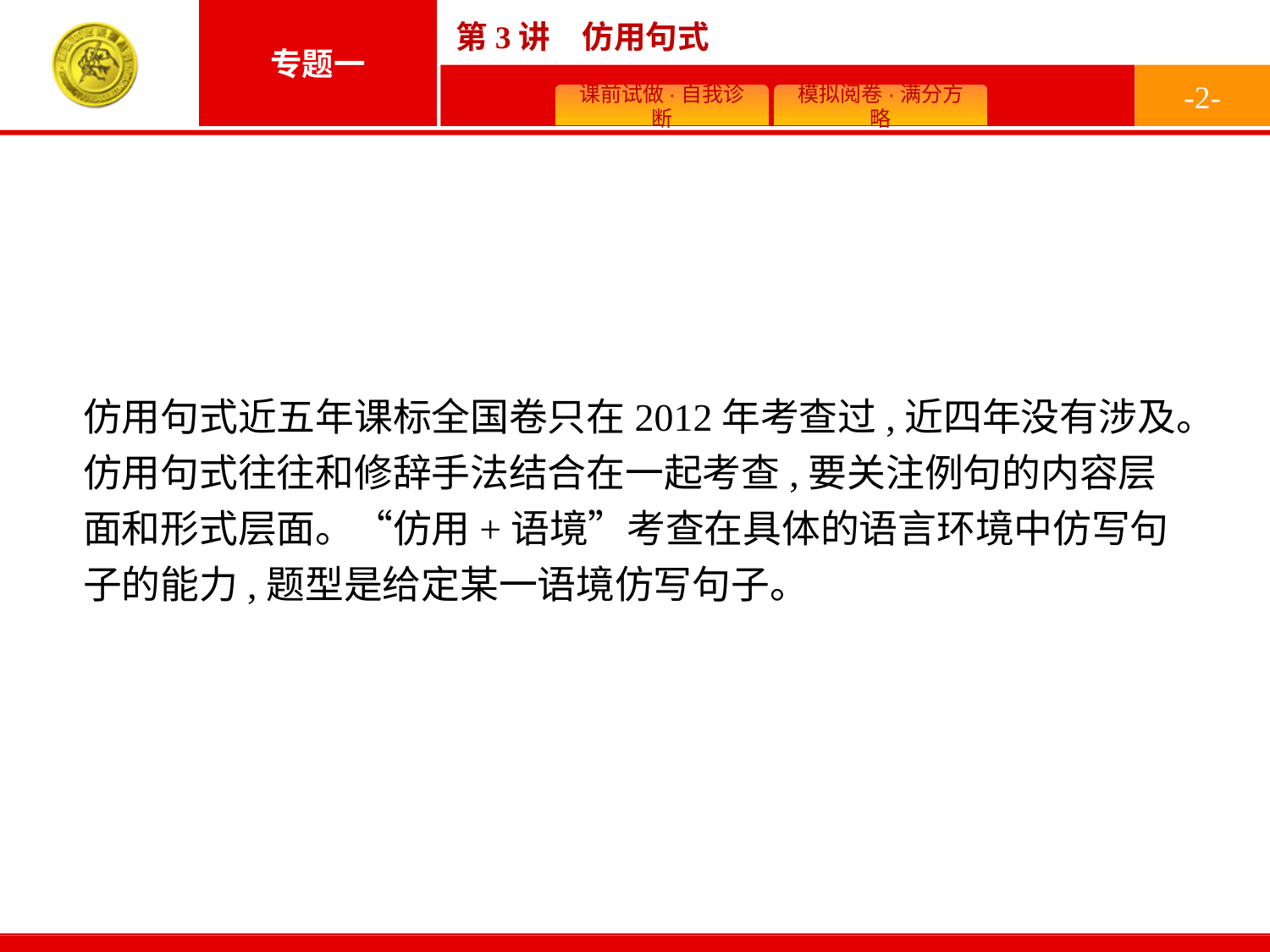

-2-
仿用句式近五年课标全国卷只在2012年考查过,近四年没有涉及。仿用句式往往和修辞手法结合在一起考查,要关注例句的内容层面和形式层面。“仿用+语境”考查在具体的语言环境中仿写句子的能力,题型是给定某一语境仿写句子。